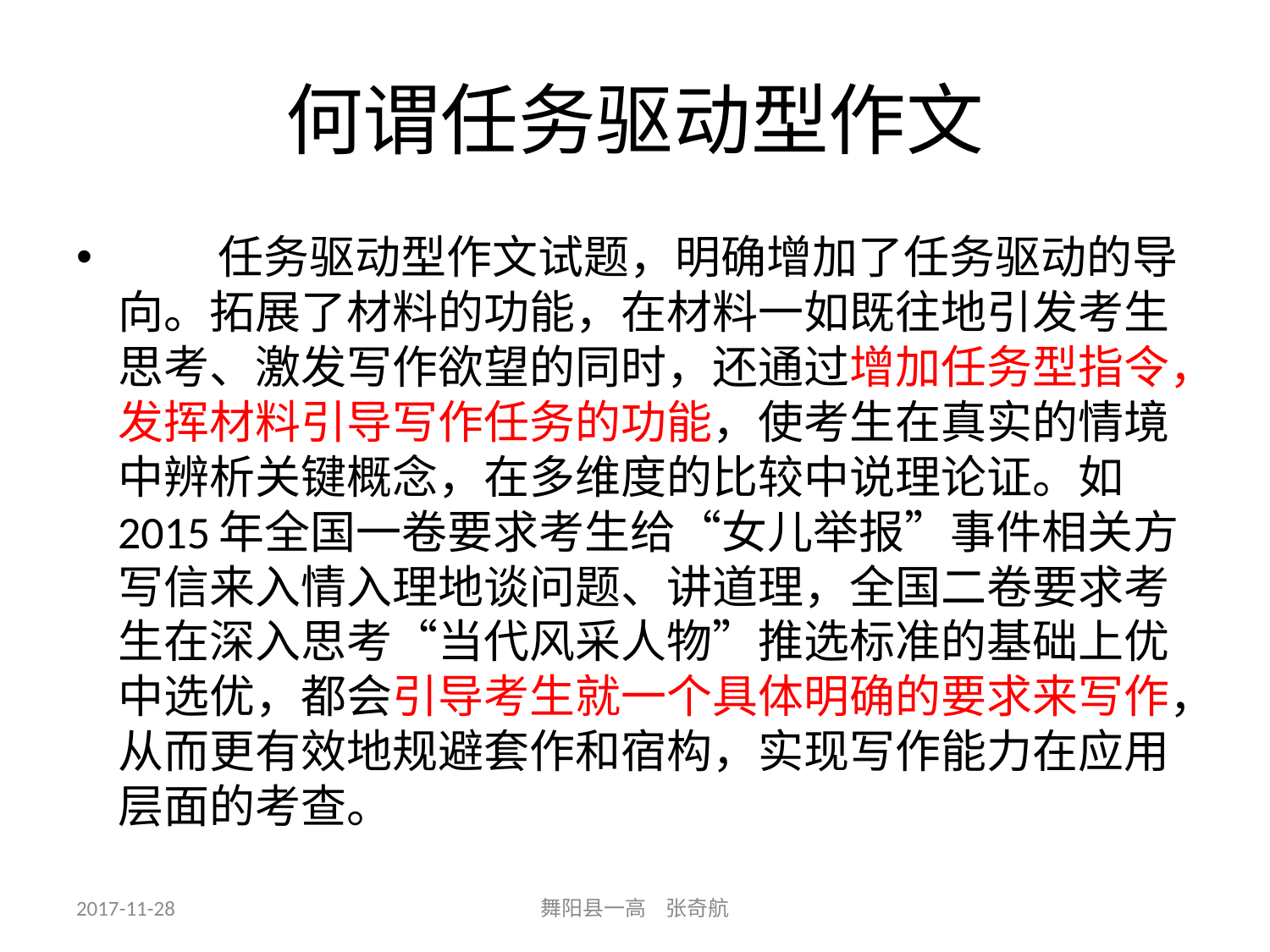

# 何谓任务驱动型作文
         任务驱动型作文试题，明确增加了任务驱动的导向。拓展了材料的功能，在材料一如既往地引发考生思考、激发写作欲望的同时，还通过增加任务型指令，发挥材料引导写作任务的功能，使考生在真实的情境中辨析关键概念，在多维度的比较中说理论证。如2015年全国一卷要求考生给“女儿举报”事件相关方写信来入情入理地谈问题、讲道理，全国二卷要求考生在深入思考“当代风采人物”推选标准的基础上优中选优，都会引导考生就一个具体明确的要求来写作，从而更有效地规避套作和宿构，实现写作能力在应用层面的考查。
2017-11-28
舞阳县一高   张奇航